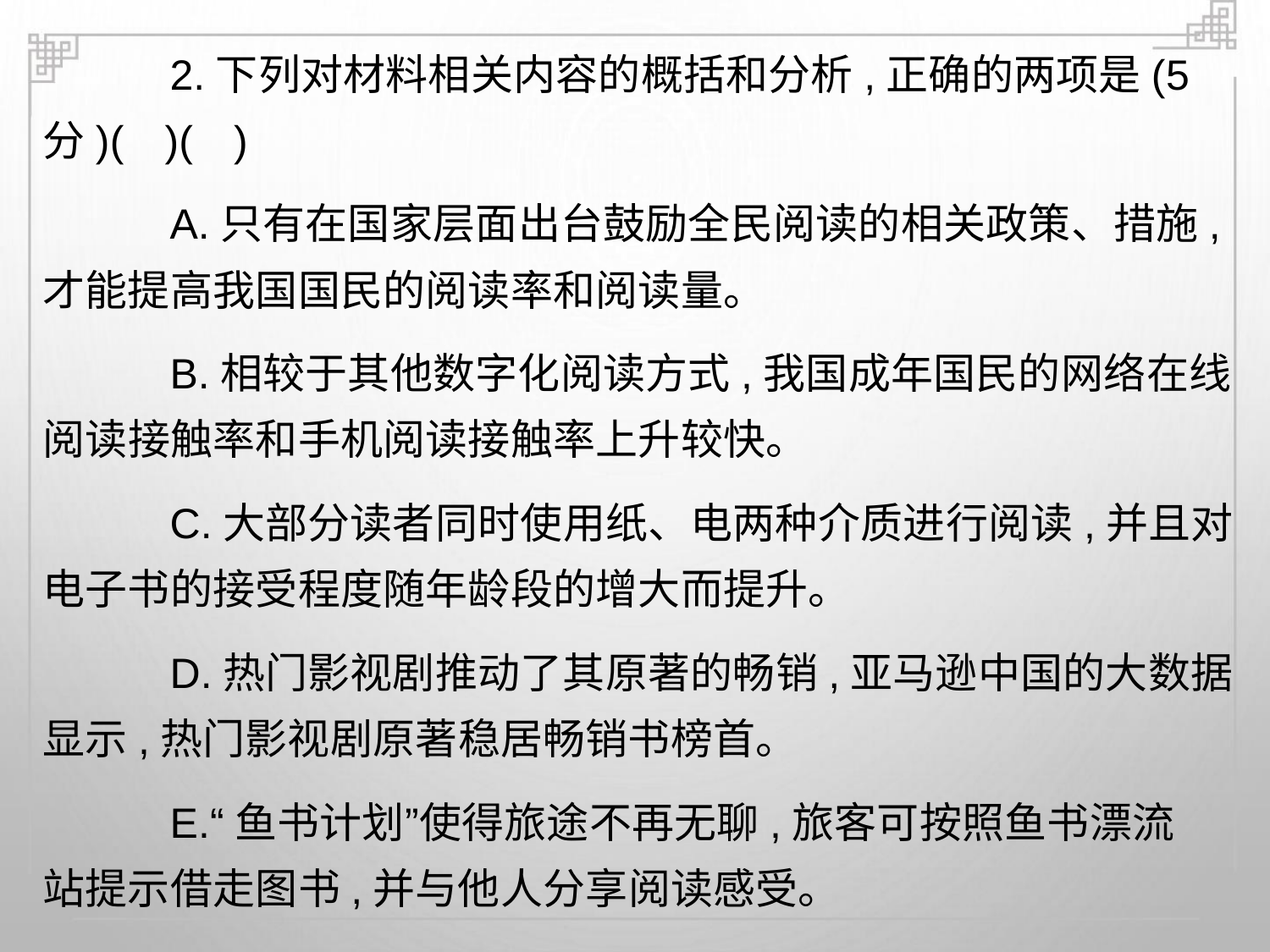

2.下列对材料相关内容的概括和分析,正确的两项是(5
分)( )( )
A.只有在国家层面出台鼓励全民阅读的相关政策、措施,
才能提高我国国民的阅读率和阅读量。
B.相较于其他数字化阅读方式,我国成年国民的网络在线
阅读接触率和手机阅读接触率上升较快。
C.大部分读者同时使用纸、电两种介质进行阅读,并且对
电子书的接受程度随年龄段的增大而提升。
D.热门影视剧推动了其原著的畅销,亚马逊中国的大数据
显示,热门影视剧原著稳居畅销书榜首。
E.“鱼书计划”使得旅途不再无聊,旅客可按照鱼书漂流
站提示借走图书,并与他人分享阅读感受。